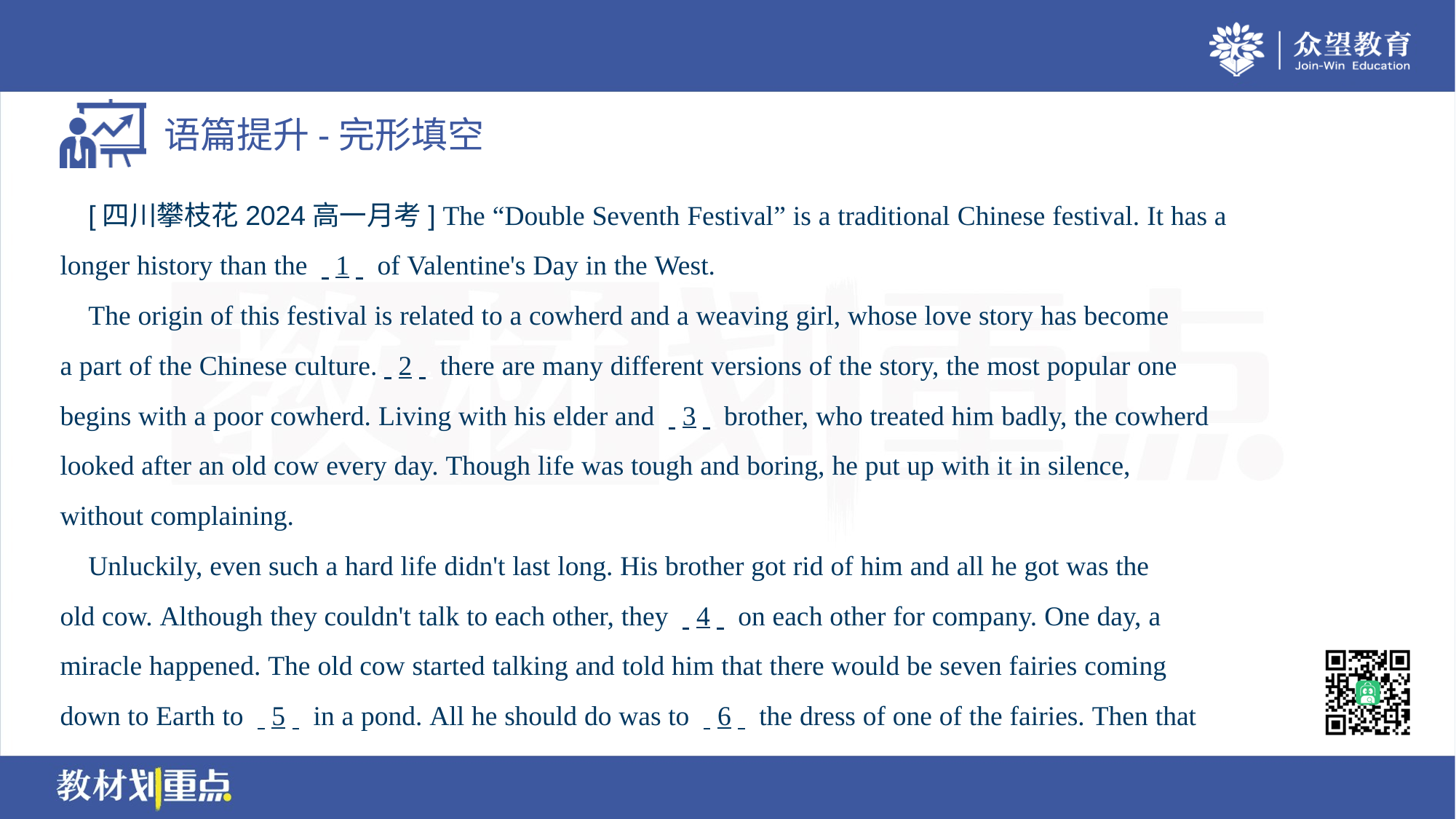

[四川攀枝花2024高一月考] The “Double Seventh Festival” is a traditional Chinese festival. It has a
longer history than the . .1. . of Valentine's Day in the West.
    The origin of this festival is related to a cowherd and a weaving girl, whose love story has become
a part of the Chinese culture.. .2. . there are many different versions of the story, the most popular one
begins with a poor cowherd. Living with his elder and . .3. . brother, who treated him badly, the cowherd
looked after an old cow every day. Though life was tough and boring, he put up with it in silence,
without complaining.
    Unluckily, even such a hard life didn't last long. His brother got rid of him and all he got was the
old cow. Although they couldn't talk to each other, they . .4. . on each other for company. One day, a
miracle happened. The old cow started talking and told him that there would be seven fairies coming
down to Earth to . .5. . in a pond. All he should do was to . .6. . the dress of one of the fairies. Then that